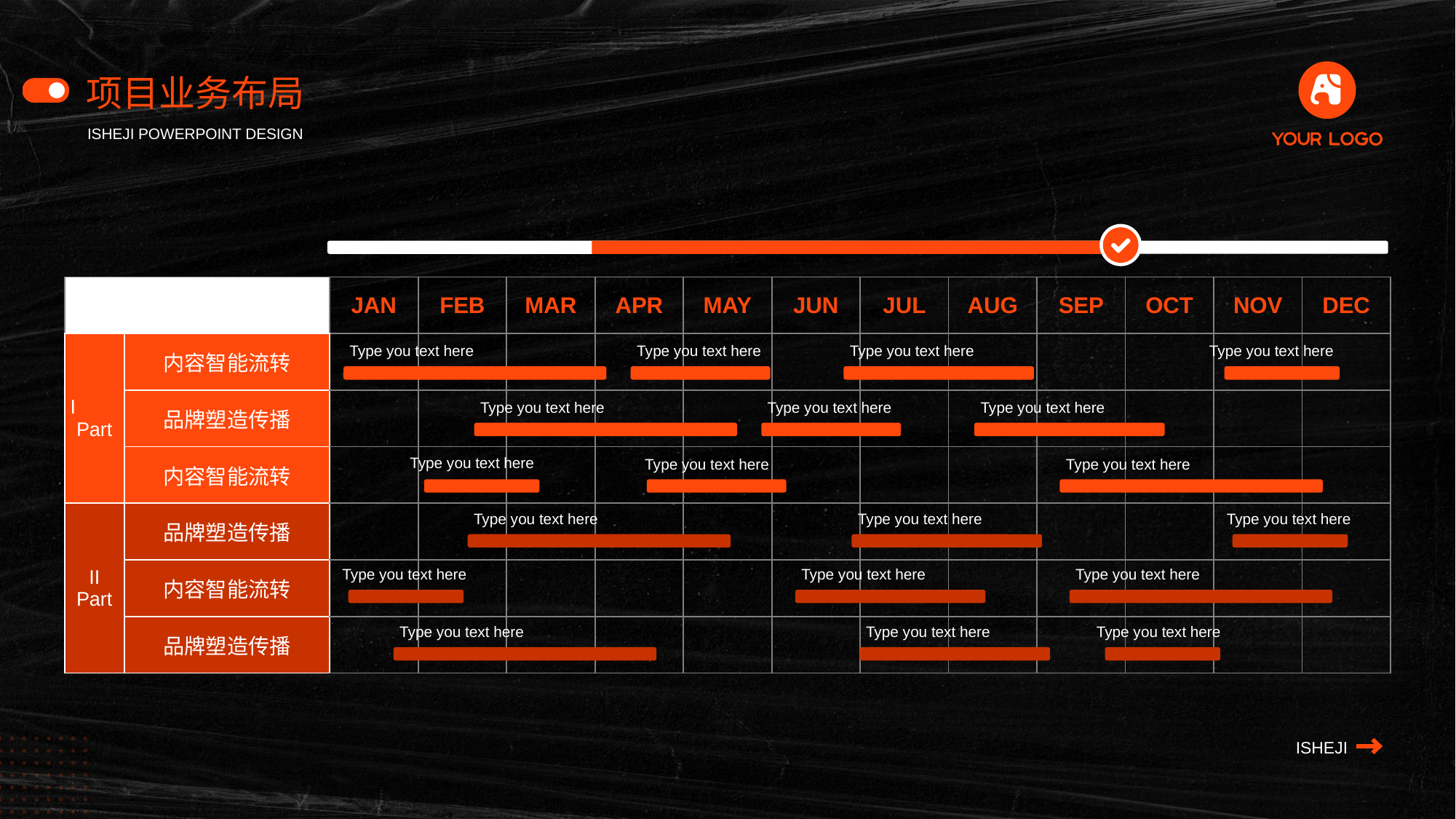

项目业务布局

ISHEJI POWERPOINT DESIGN

|  |  | JAN | FEB | MAR | APR | MAY | JUN | JUL | AUG | SEP | OCT | NOV | DEC |
| --- | --- | --- | --- | --- | --- | --- | --- | --- | --- | --- | --- | --- | --- |
| I Part | 内容智能流转 |  |  |  |  |  |  |  |  |  |  |  |  |
|  | 品牌塑造传播 |  |  |  |  |  |  |  |  |  |  |  |  |
|  | 内容智能流转 |  |  |  |  |  |  |  |  |  |  |  |  |
| II Part | 品牌塑造传播 |  |  |  |  |  |  |  |  |  |  |  |  |
|  | 内容智能流转 |  |  |  |  |  |  |  |  |  |  |  |  |
|  | 品牌塑造传播 |  |  |  |  |  |  |  |  |  |  |  |  |
Type you text here
Type you text here
Type you text here
Type you text here

Type you text here
Type you text here
Type you text here

Type you text here
Type you text here
Type you text here

Type you text here
Type you text here
Type you text here

Type you text here
Type you text here
Type you text here

Type you text here
Type you text here
Type you text here

ISHEJI